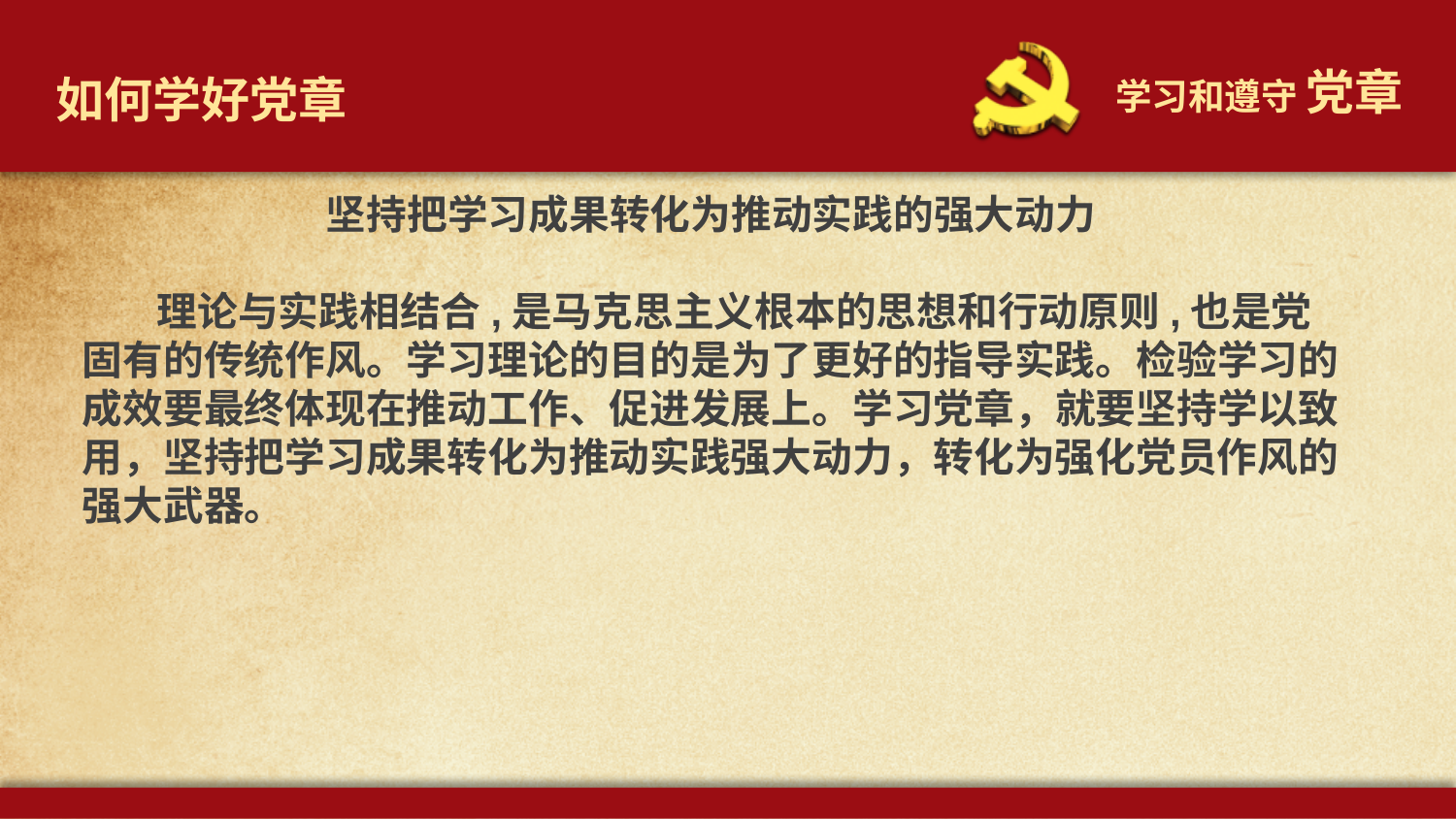

如何学好党章

坚持把学习成果转化为推动实践的强大动力

       理论与实践相结合,是马克思主义根本的思想和行动原则,也是党固有的传统作风。学习理论的目的是为了更好的指导实践。检验学习的成效要最终体现在推动工作、促进发展上。学习党章，就要坚持学以致用，坚持把学习成果转化为推动实践强大动力，转化为强化党员作风的强大武器。